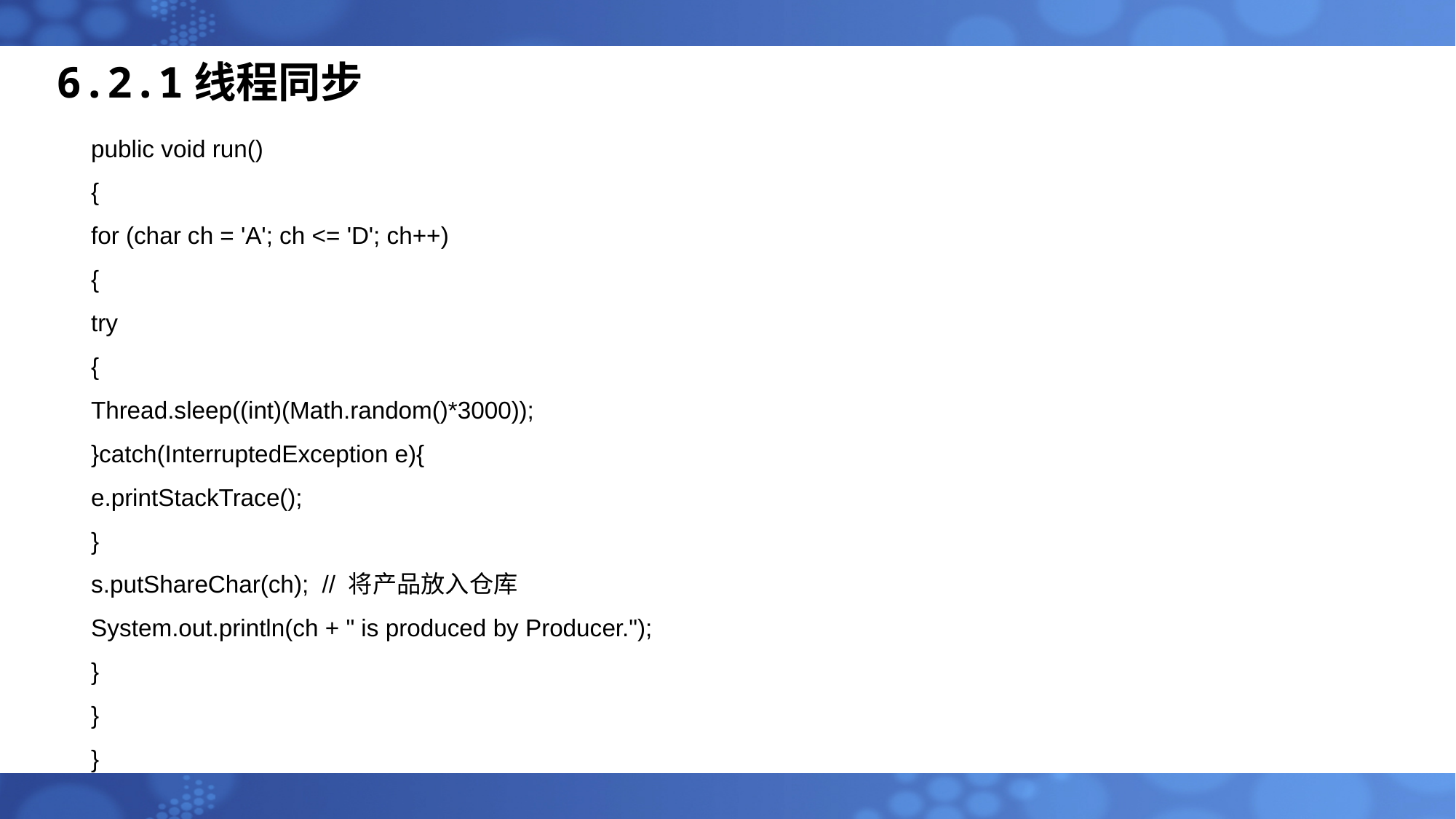

6.2.1线程同步
public void run()
{
for (char ch = 'A'; ch <= 'D'; ch++)
{
try
{
Thread.sleep((int)(Math.random()*3000));
}catch(InterruptedException e){
e.printStackTrace();
}
s.putShareChar(ch);  // 将产品放入仓库
System.out.println(ch + " is produced by Producer.");
}
}
}